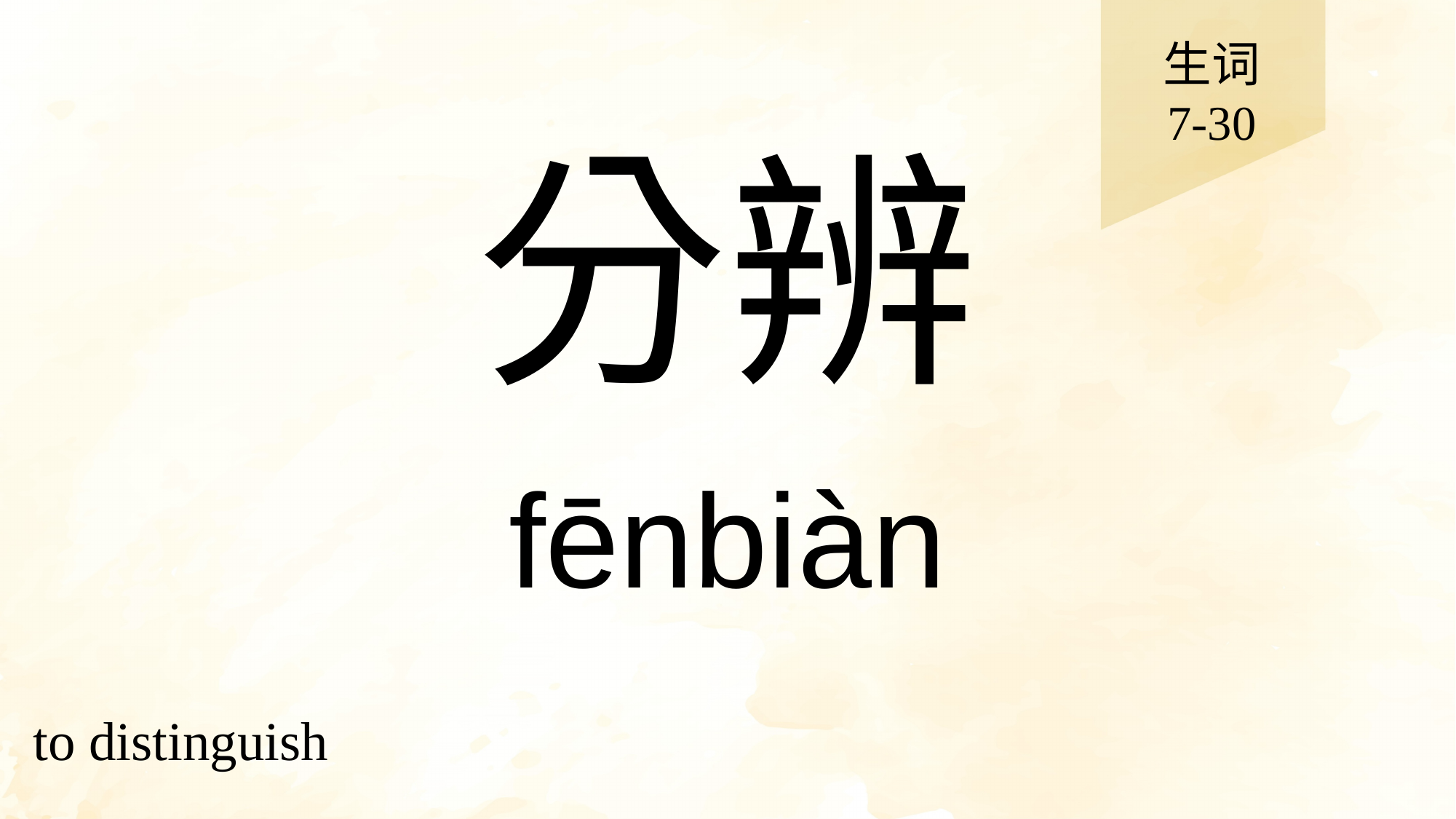

生词
7-30
# 分辨
fēnbiàn
to distinguish